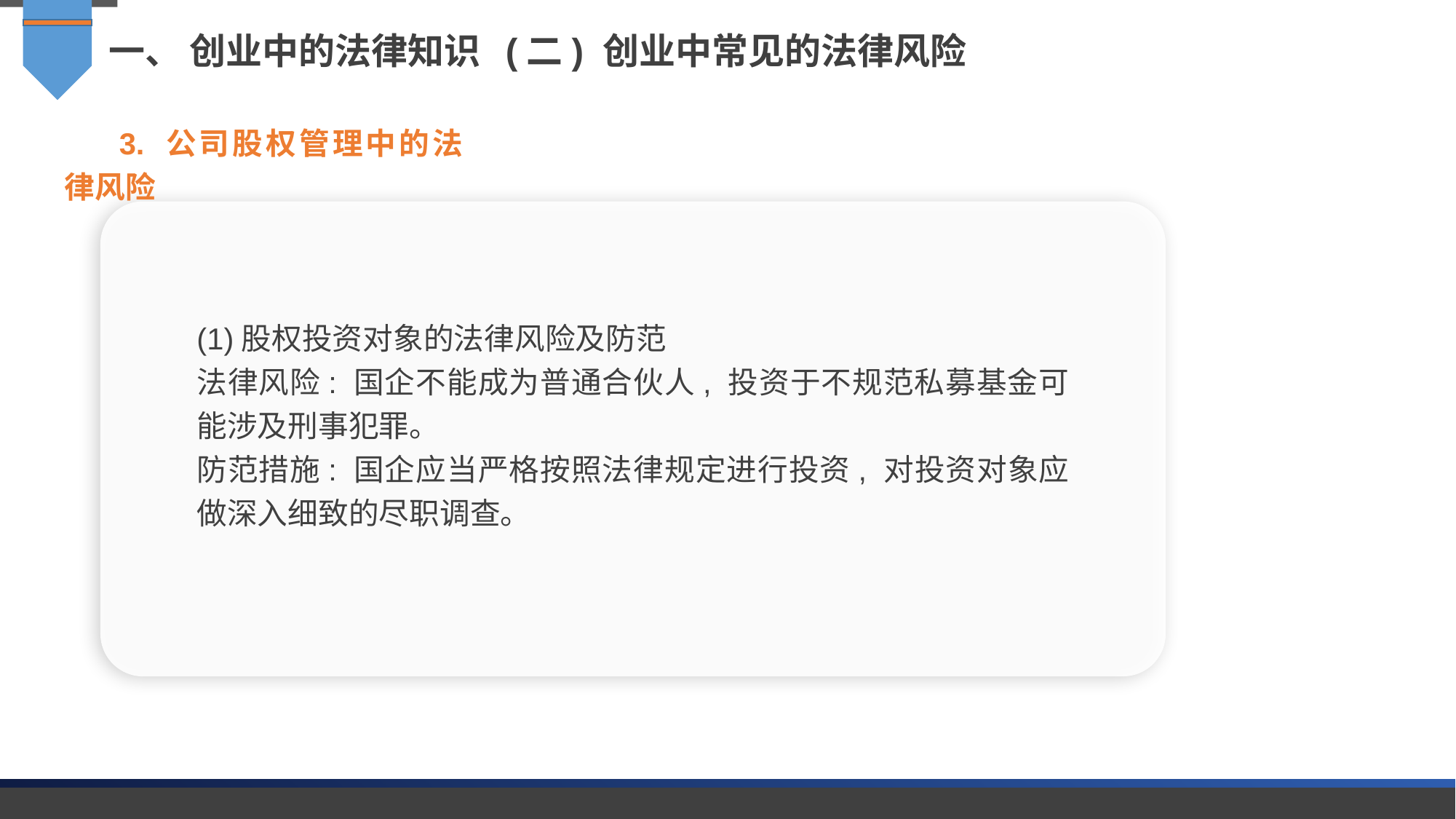

一、 创业中的法律知识  (二) 创业中常见的法律风险
3. 公司股权管理中的法律风险

(1)股权投资对象的法律风险及防范
法律风险: 国企不能成为普通合伙人, 投资于不规范私募基金可能涉及刑事犯罪。
防范措施: 国企应当严格按照法律规定进行投资, 对投资对象应做深入细致的尽职调查。